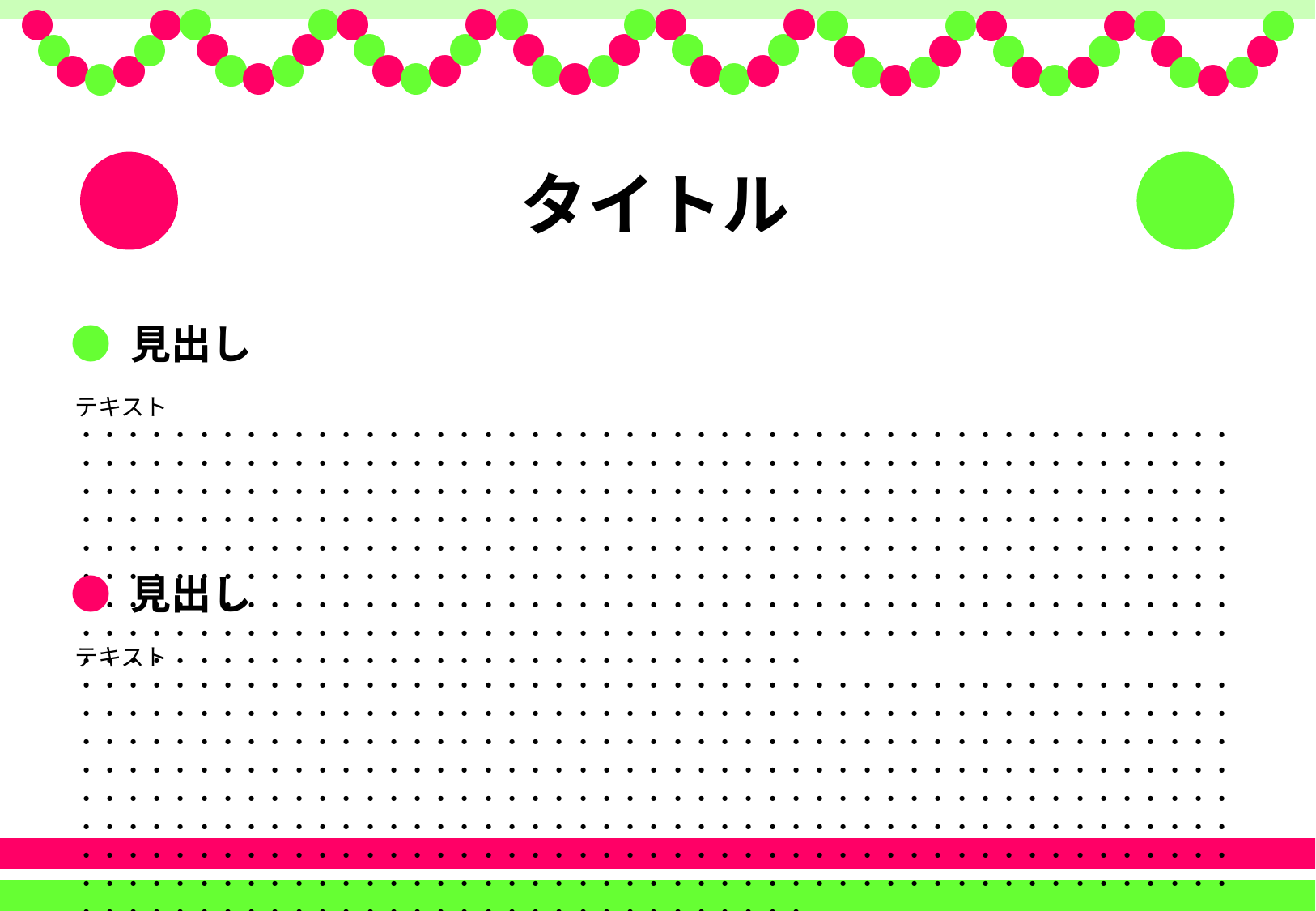

タイトル
● 見出し
テキスト
・・・・・・・・・・・・・・・・・・・・・・・・・・・・・・・・・・・・・・・・・・・・・・・・・・・・・・・・・・・・・・・・・・・・・・・・・・・・・・・・・・・・・・・・・・・・・・・・・・・・・・・・・・・・・・・・・・・・・・・・・・・・・・・・・・・・・・・・・・・・・・・・・・・・・・・・・・・・・・・・・・・・・・・・・・・・・・・・・・・・・・・・・・・・・・・・・・・・・・・・・・・・・・・・・・・・・・・・・・・・・・・・・・・・・・・・・・・・・・・・・・・・・・・・・・・・・・・・・・・・・・・・・・・・・・・・・・・・・・・・・・・・・・・・・・・・・・・・・・・・・・・・・・・・・・・・・・・・・・・・・・・・・・・・・・・・・・・・・・・・・・・・・・・・・・・・・・・・・・・・・・・・・・・・・・・・・・・・・・・・・・・・・・・・・・・・・・・・・・・・・・・・・・・・・・・・・・・・・・・・・・・
● 見出し
テキスト
・・・・・・・・・・・・・・・・・・・・・・・・・・・・・・・・・・・・・・・・・・・・・・・・・・・・・・・・・・・・・・・・・・・・・・・・・・・・・・・・・・・・・・・・・・・・・・・・・・・・・・・・・・・・・・・・・・・・・・・・・・・・・・・・・・・・・・・・・・・・・・・・・・・・・・・・・・・・・・・・・・・・・・・・・・・・・・・・・・・・・・・・・・・・・・・・・・・・・・・・・・・・・・・・・・・・・・・・・・・・・・・・・・・・・・・・・・・・・・・・・・・・・・・・・・・・・・・・・・・・・・・・・・・・・・・・・・・・・・・・・・・・・・・・・・・・・・・・・・・・・・・・・・・・・・・・・・・・・・・・・・・・・・・・・・・・・・・・・・・・・・・・・・・・・・・・・・・・・・・・・・・・・・・・・・・・・・・・・・・・・・・・・・・・・・・・・・・・・・・・・・・・・・・・・・・・・・・・・・・・・・・